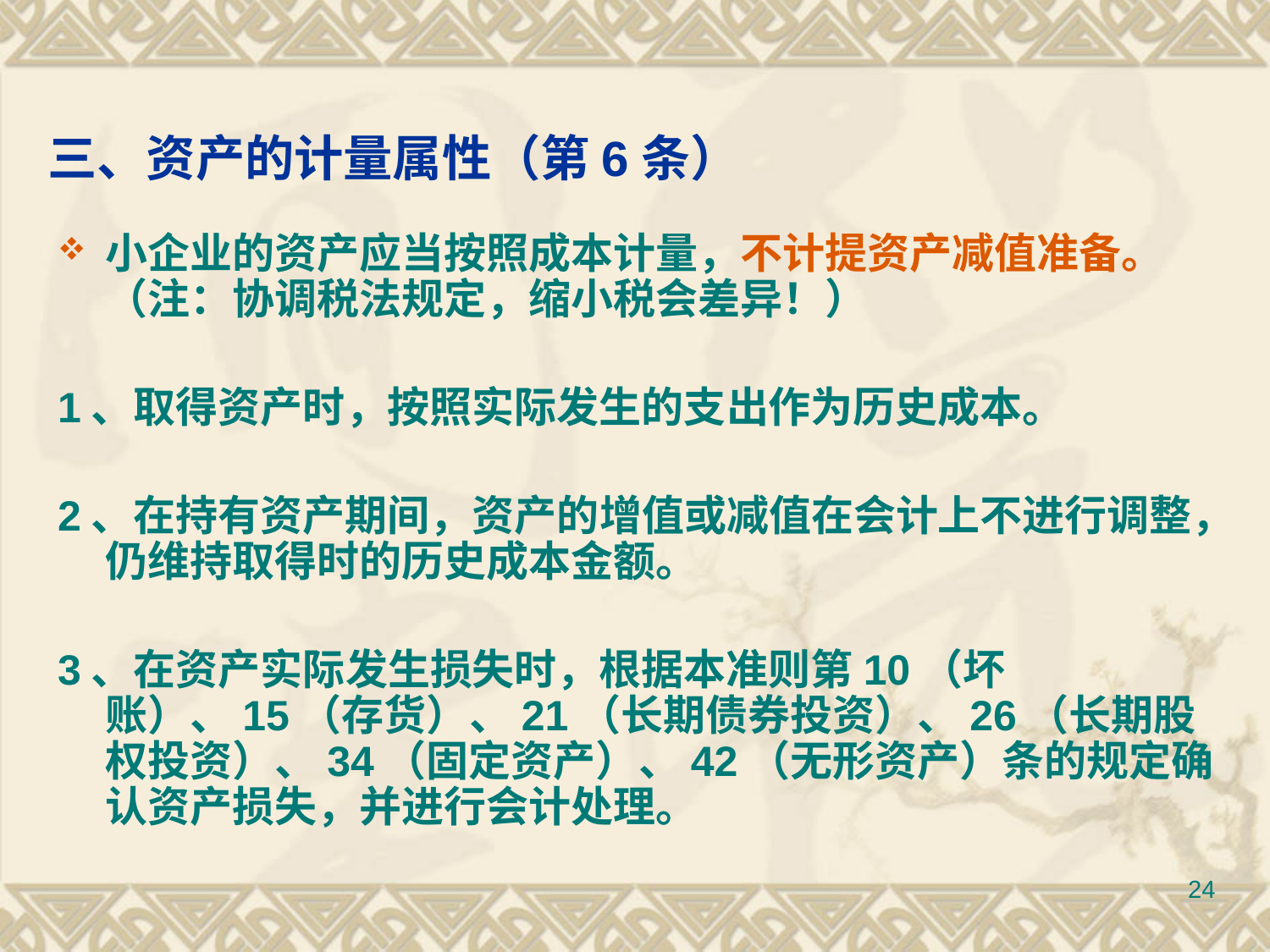

# 三、资产的计量属性（第6条）
小企业的资产应当按照成本计量，不计提资产减值准备。（注：协调税法规定，缩小税会差异！）

1、取得资产时，按照实际发生的支出作为历史成本。

2、在持有资产期间，资产的增值或减值在会计上不进行调整，仍维持取得时的历史成本金额。

3、在资产实际发生损失时，根据本准则第10（坏账）、15（存货）、21（长期债券投资）、26（长期股权投资）、34（固定资产）、42（无形资产）条的规定确认资产损失，并进行会计处理。
24